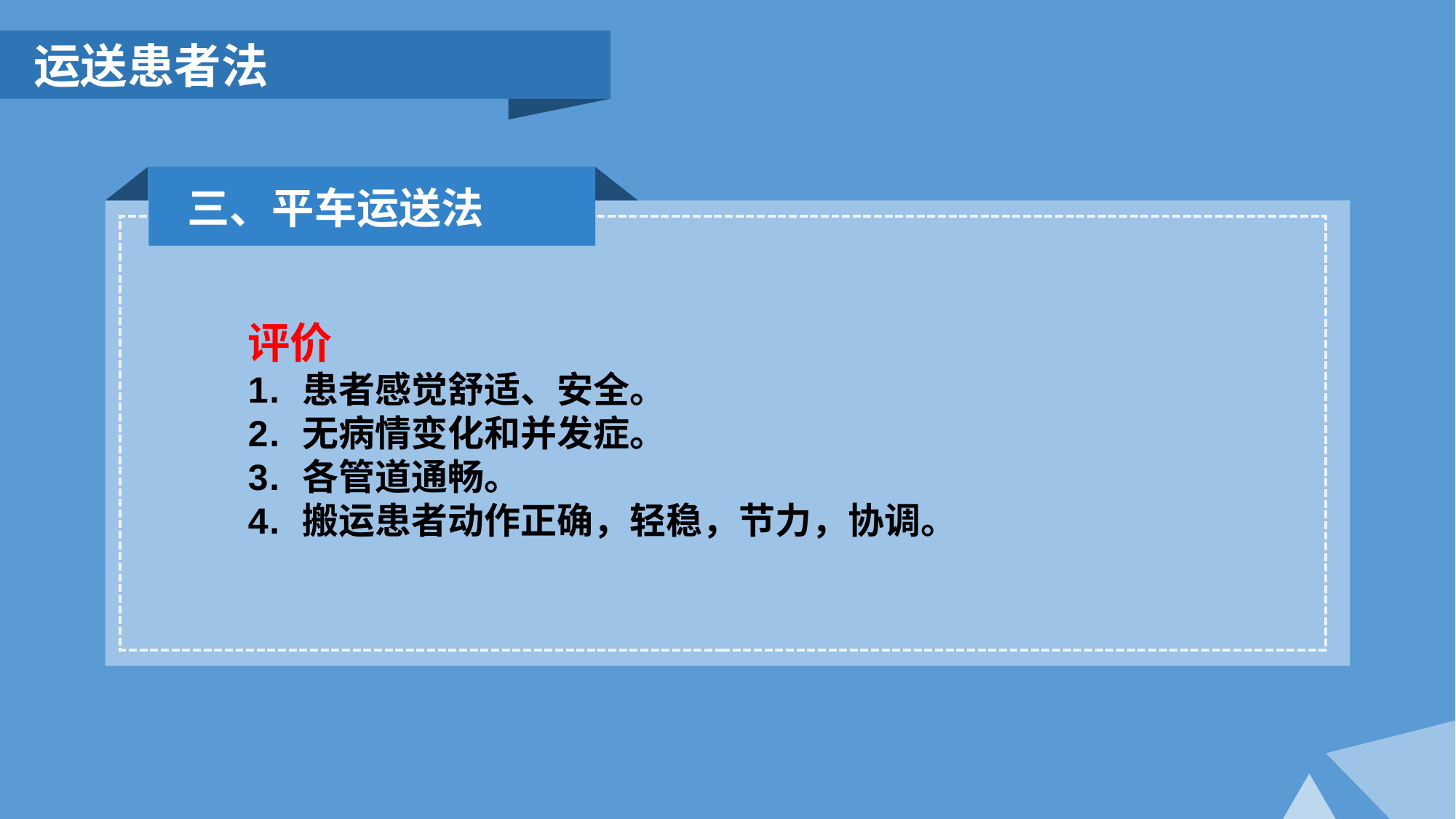

运送患者法

三、平车运送法

评价
患者感觉舒适、安全。
无病情变化和并发症。
各管道通畅。
搬运患者动作正确，轻稳，节力，协调。